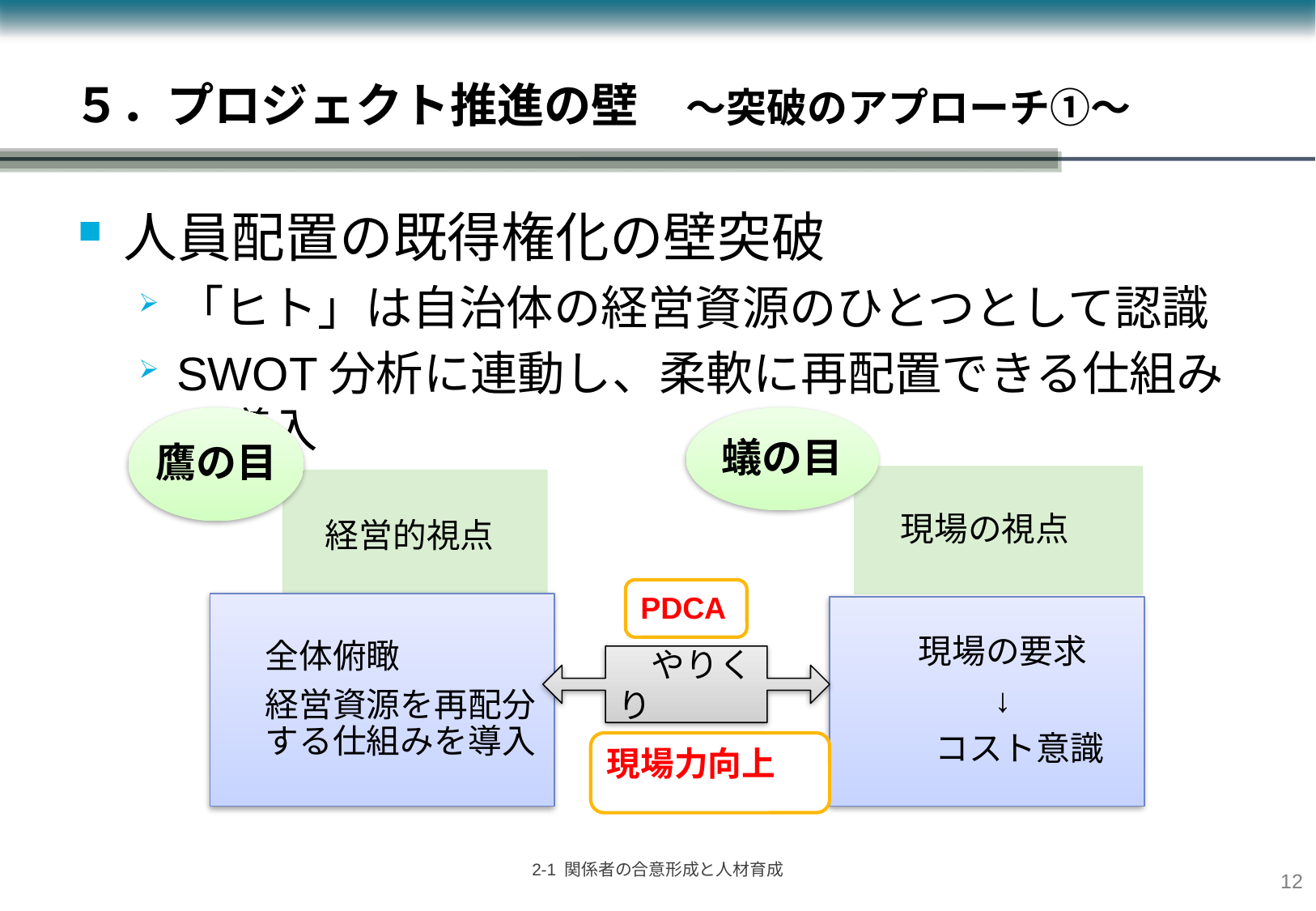

# ５．プロジェクト推進の壁　～突破のアプローチ①～
人員配置の既得権化の壁突破
「ヒト」は自治体の経営資源のひとつとして認識
SWOT分析に連動し、柔軟に再配置できる仕組みの導入

経営的視点
全体俯瞰
経営資源を再配分する仕組みを導入
鷹の目
現場の視点
現場の要求
↓
　コスト意識
蟻の目
PDCA
　やりくり
現場力向上
12
2-1 関係者の合意形成と人材育成